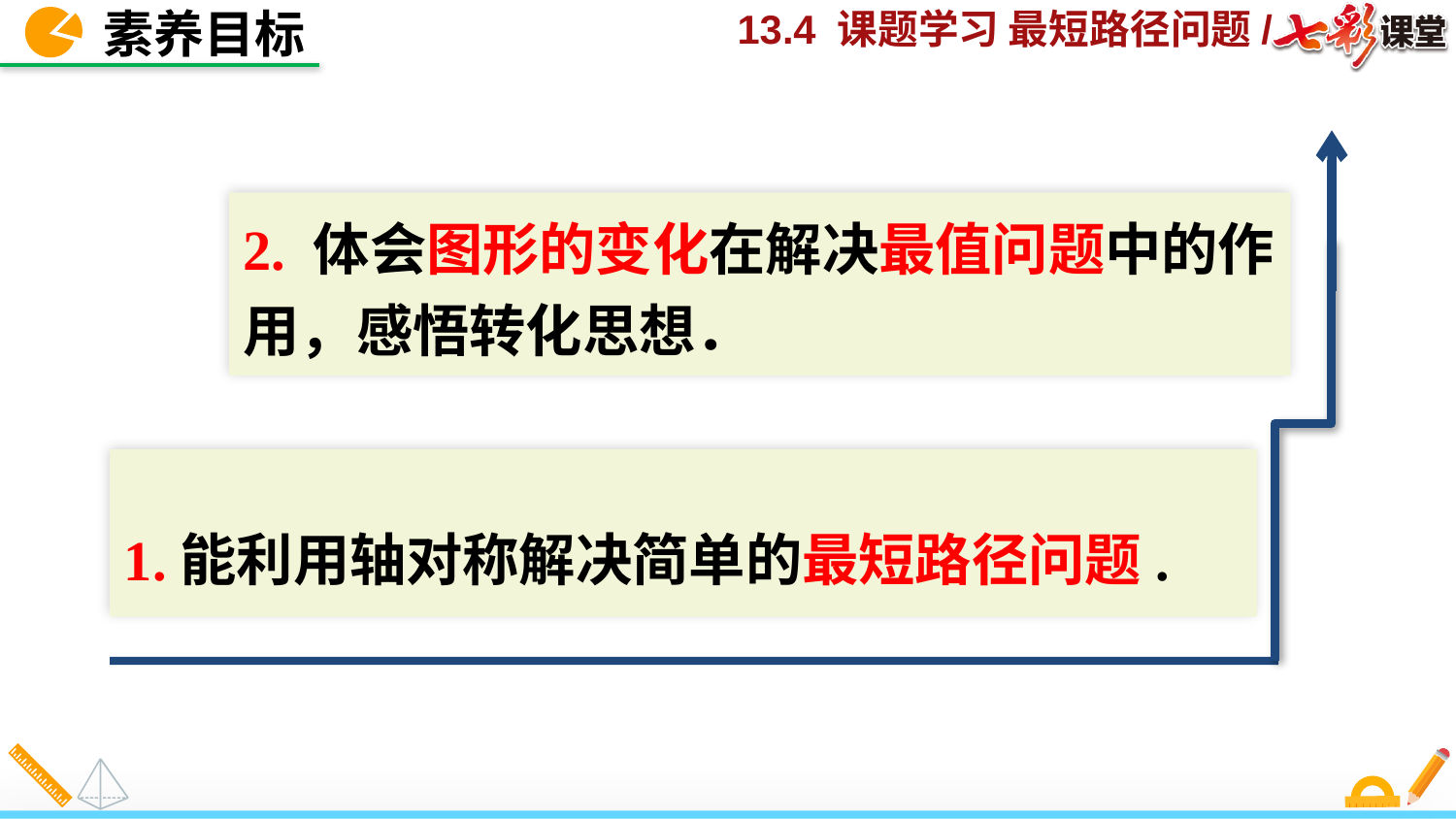

素养目标

2. 体会图形的变化在解决最值问题中的作用，感悟转化思想．
1.能利用轴对称解决简单的最短路径问题.